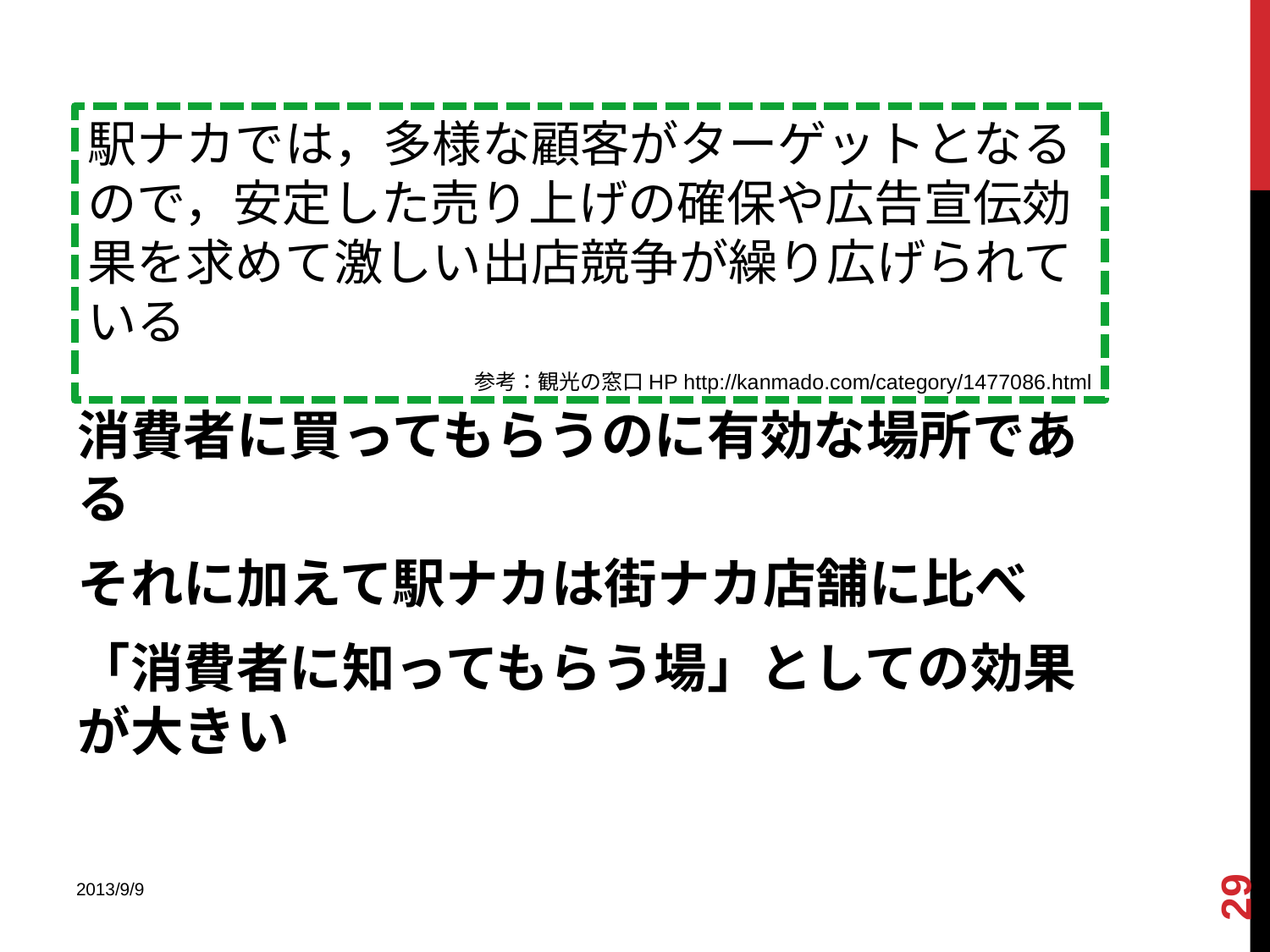

#
駅ナカでは，多様な顧客がターゲットとなるので，安定した売り上げの確保や広告宣伝効果を求めて激しい出店競争が繰り広げられている

参考：観光の窓口HP http://kanmado.com/category/1477086.html
消費者に買ってもらうのに有効な場所である
それに加えて駅ナカは街ナカ店舗に比べ
「消費者に知ってもらう場」としての効果が大きい

29
2013/9/9